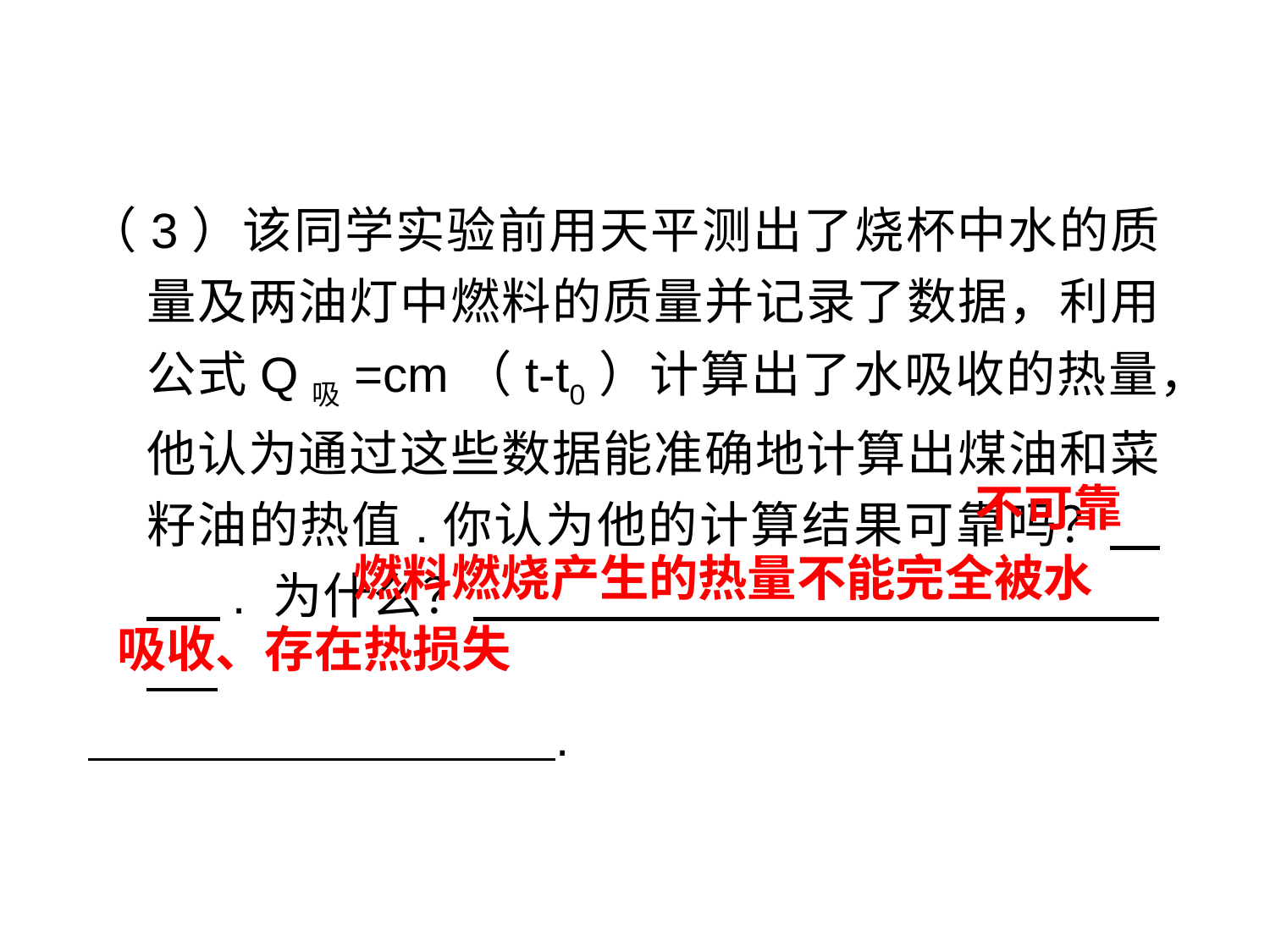

（3）该同学实验前用天平测出了烧杯中水的质量及两油灯中燃料的质量并记录了数据，利用公式Q吸=cm（t-t0）计算出了水吸收的热量，他认为通过这些数据能准确地计算出煤油和菜籽油的热值.你认为他的计算结果可靠吗？　　  . 为什么？　　 　　　　　　　　　　  　　  .
                                  .
不可靠
                    燃料燃烧产生的热量不能完全被水吸收、存在热损失